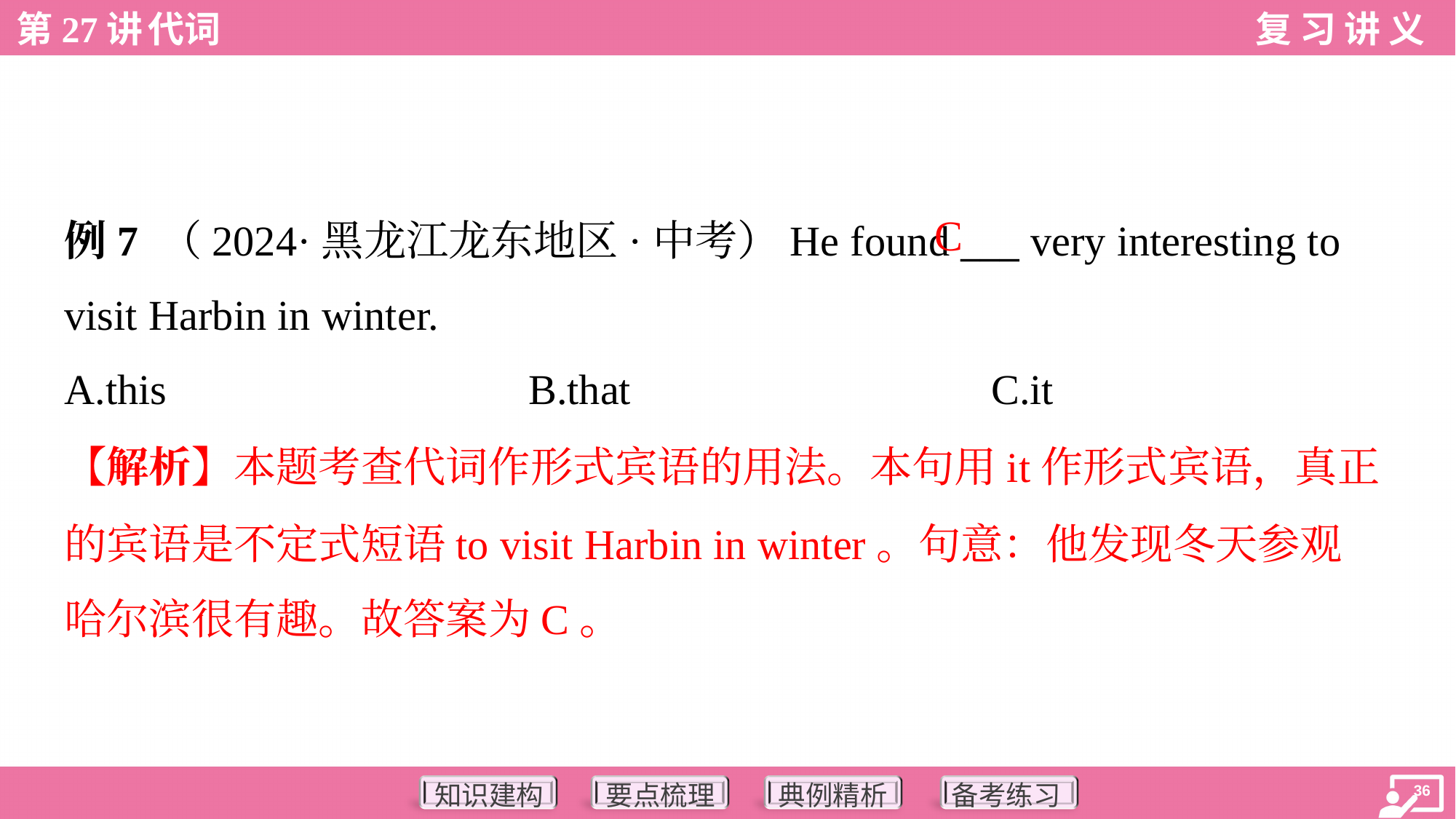

C
例7 （2024·黑龙江龙东地区·中考）He found ___ very interesting to
visit Harbin in winter.
A.this	B.that	C.it
【解析】本题考查代词作形式宾语的用法。本句用it作形式宾语，真正
的宾语是不定式短语to visit Harbin in winter。句意：他发现冬天参观
哈尔滨很有趣。故答案为C。